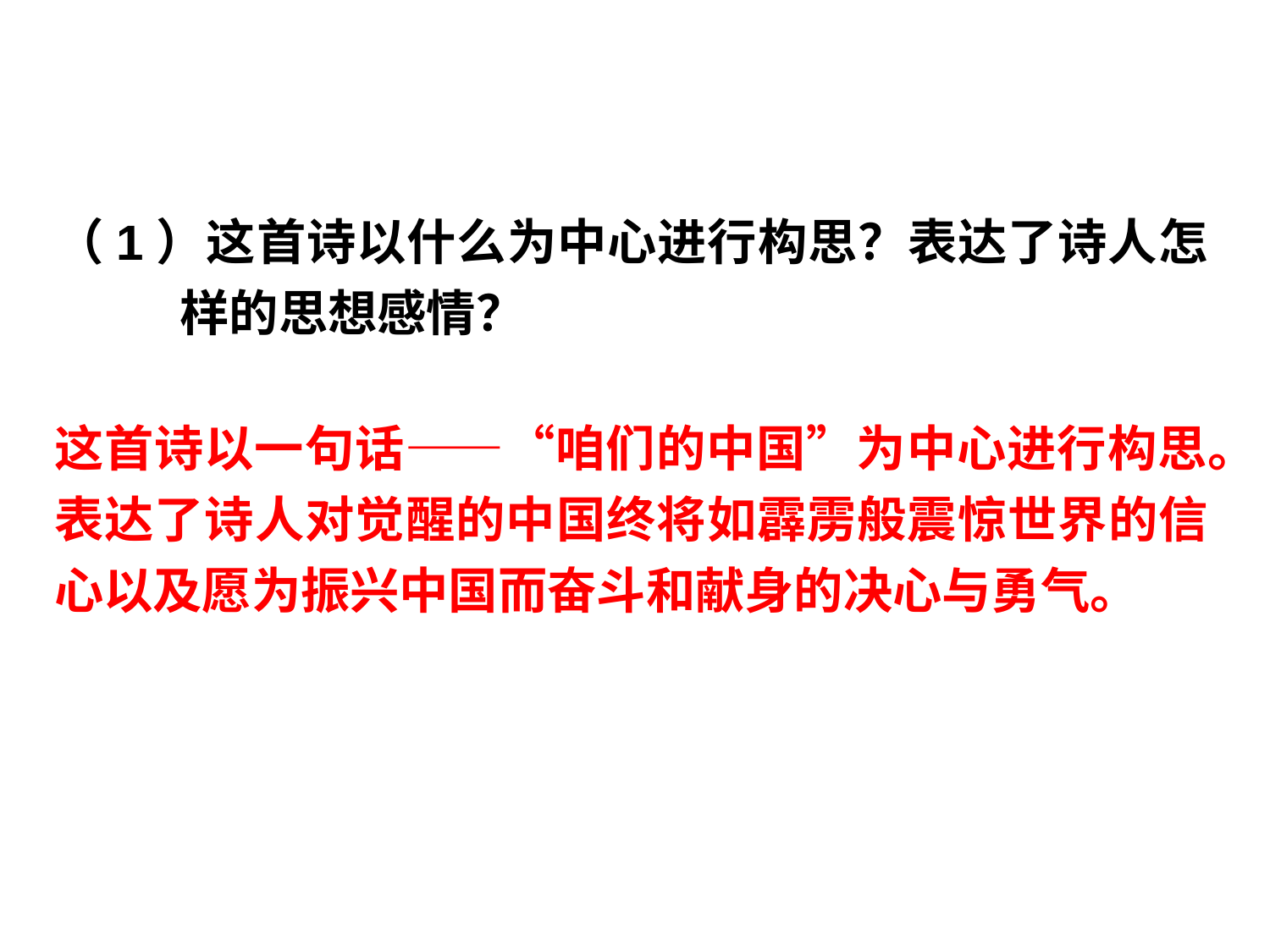

（1）这首诗以什么为中心进行构思？表达了诗人怎样的思想感情？
这首诗以一句话——“咱们的中国”为中心进行构思。表达了诗人对觉醒的中国终将如霹雳般震惊世界的信心以及愿为振兴中国而奋斗和献身的决心与勇气。